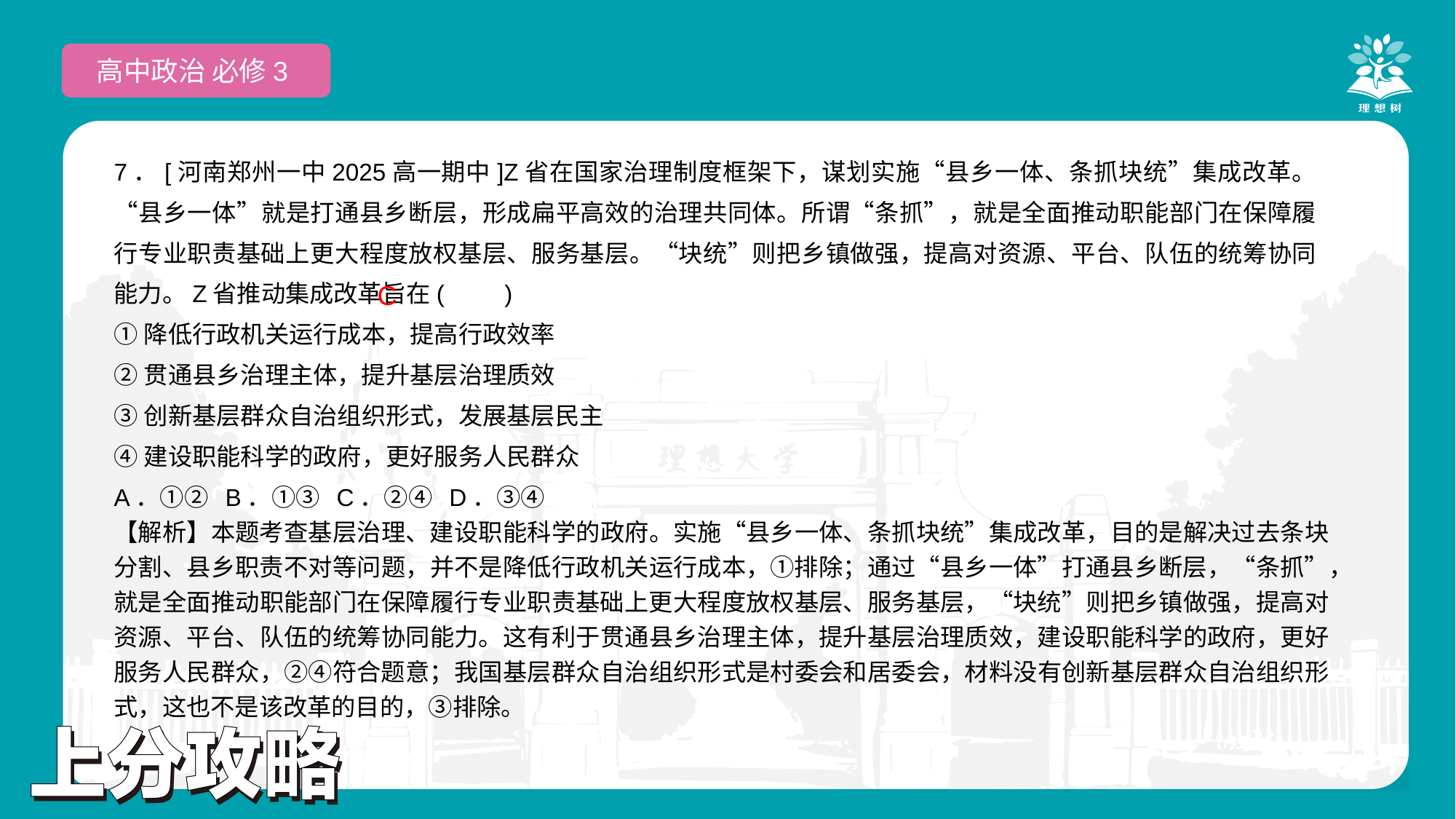

高中政治 必修3
7．[河南郑州一中2025高一期中]Z省在国家治理制度框架下，谋划实施“县乡一体、条抓块统”集成改革。“县乡一体”就是打通县乡断层，形成扁平高效的治理共同体。所谓“条抓”，就是全面推动职能部门在保障履行专业职责基础上更大程度放权基层、服务基层。“块统”则把乡镇做强，提高对资源、平台、队伍的统筹协同能力。Z省推动集成改革旨在(　　)
①降低行政机关运行成本，提高行政效率
②贯通县乡治理主体，提升基层治理质效
③创新基层群众自治组织形式，发展基层民主
④建设职能科学的政府，更好服务人民群众
A．①②  B．①③  C．②④  D．③④
C
【解析】本题考查基层治理、建设职能科学的政府。实施“县乡一体、条抓块统”集成改革，目的是解决过去条块分割、县乡职责不对等问题，并不是降低行政机关运行成本，①排除；通过“县乡一体”打通县乡断层，“条抓”，就是全面推动职能部门在保障履行专业职责基础上更大程度放权基层、服务基层，“块统”则把乡镇做强，提高对资源、平台、队伍的统筹协同能力。这有利于贯通县乡治理主体，提升基层治理质效，建设职能科学的政府，更好服务人民群众，②④符合题意；我国基层群众自治组织形式是村委会和居委会，材料没有创新基层群众自治组织形式，这也不是该改革的目的，③排除。